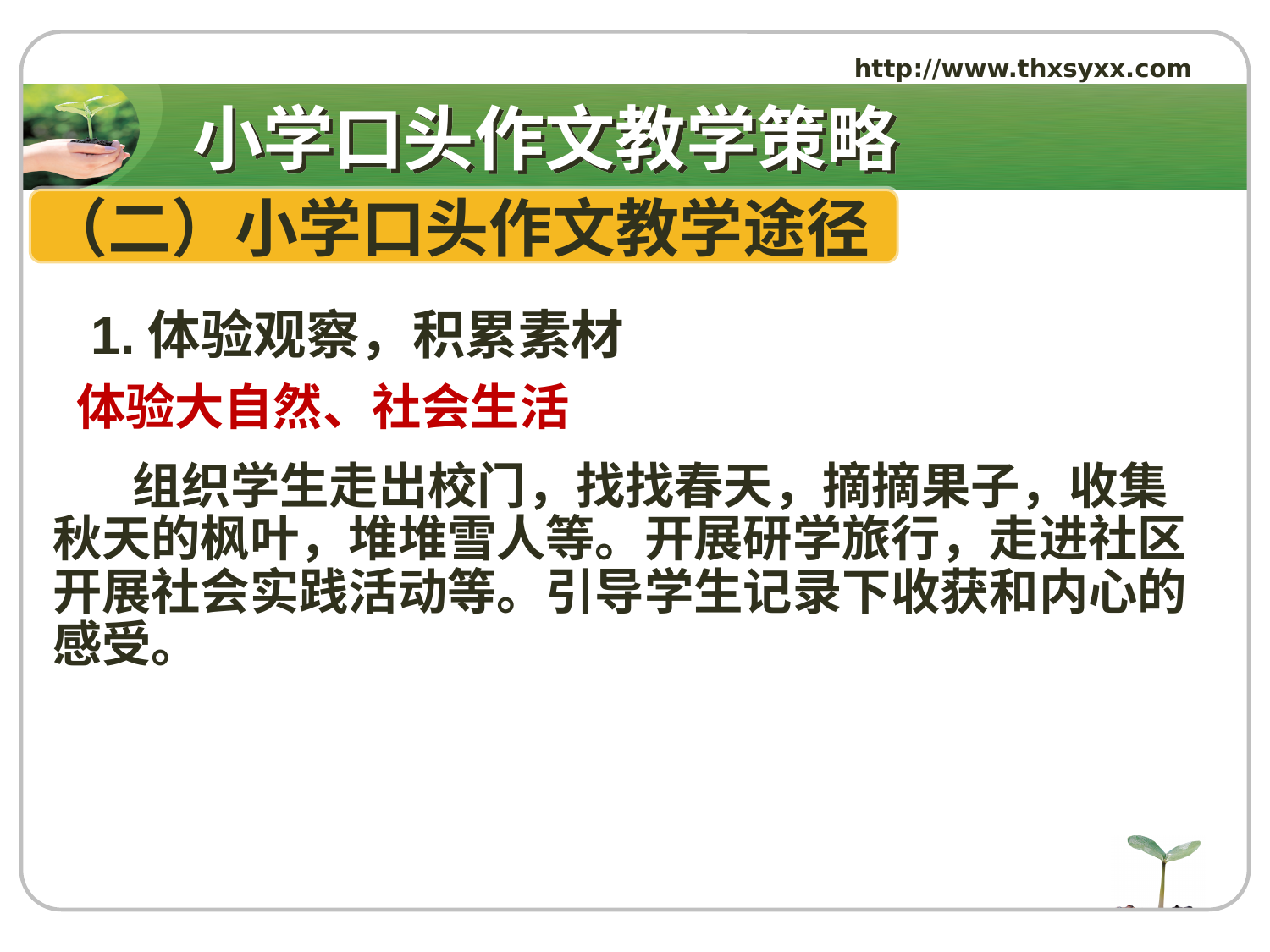

http://www.thxsyxx.com
# 小学口头作文教学策略
（二）小学口头作文教学途径

    1.体验观察，积累素材
    体验大自然、社会生活
         组织学生走出校门，找找春天，摘摘果子，收集秋天的枫叶，堆堆雪人等。开展研学旅行，走进社区开展社会实践活动等。引导学生记录下收获和内心的感受。